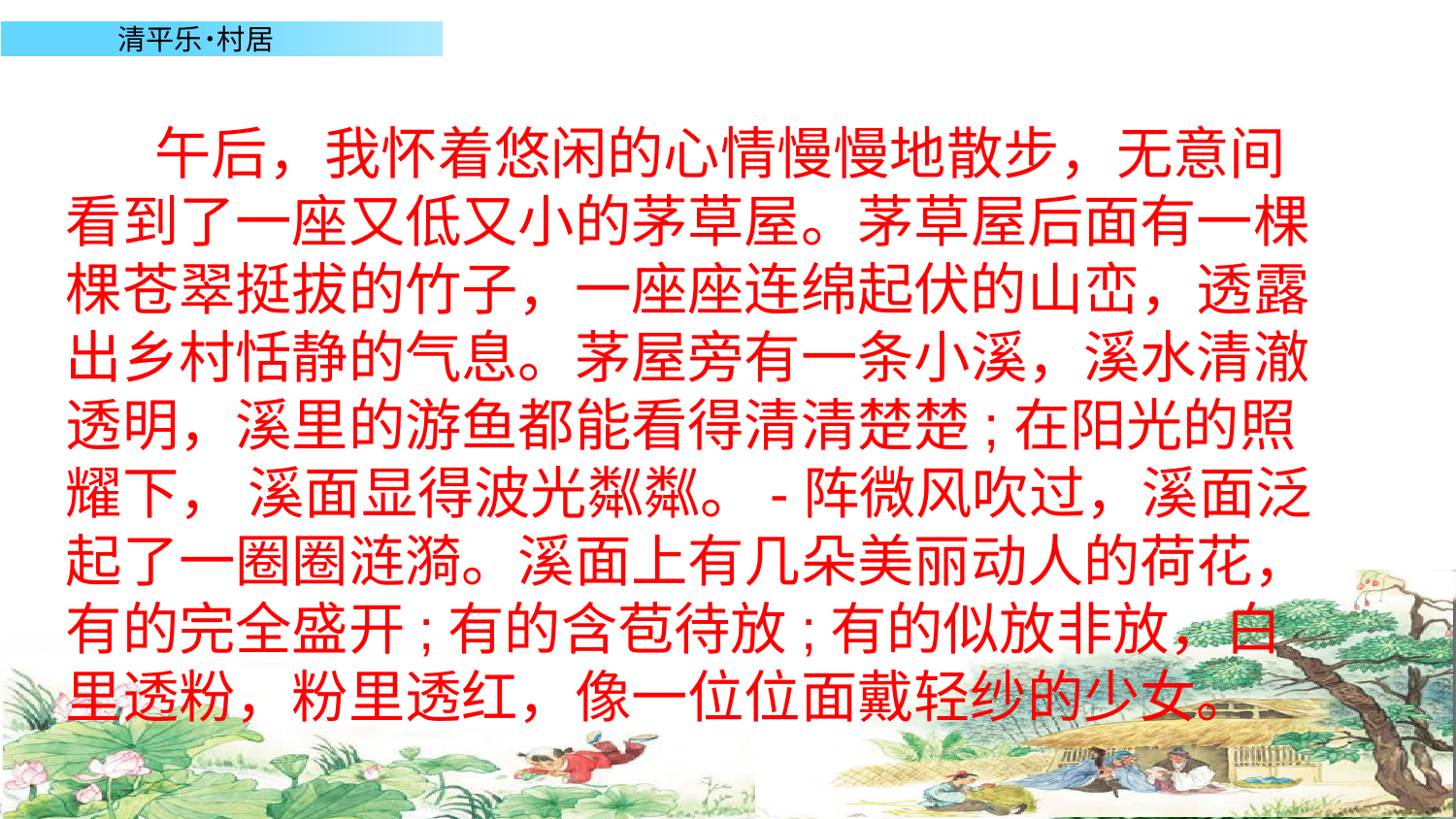

午后，我怀着悠闲的心情慢慢地散步，无意间看到了一座又低又小的茅草屋。茅草屋后面有一棵棵苍翠挺拔的竹子，一座座连绵起伏的山峦，透露出乡村恬静的气息。茅屋旁有一条小溪，溪水清澈透明，溪里的游鱼都能看得清清楚楚;在阳光的照耀下， 溪面显得波光粼粼。-阵微风吹过，溪面泛起了一圈圈涟漪。溪面上有几朵美丽动人的荷花，有的完全盛开;有的含苞待放;有的似放非放，白里透粉，粉里透红，像一位位面戴轻纱的少女。